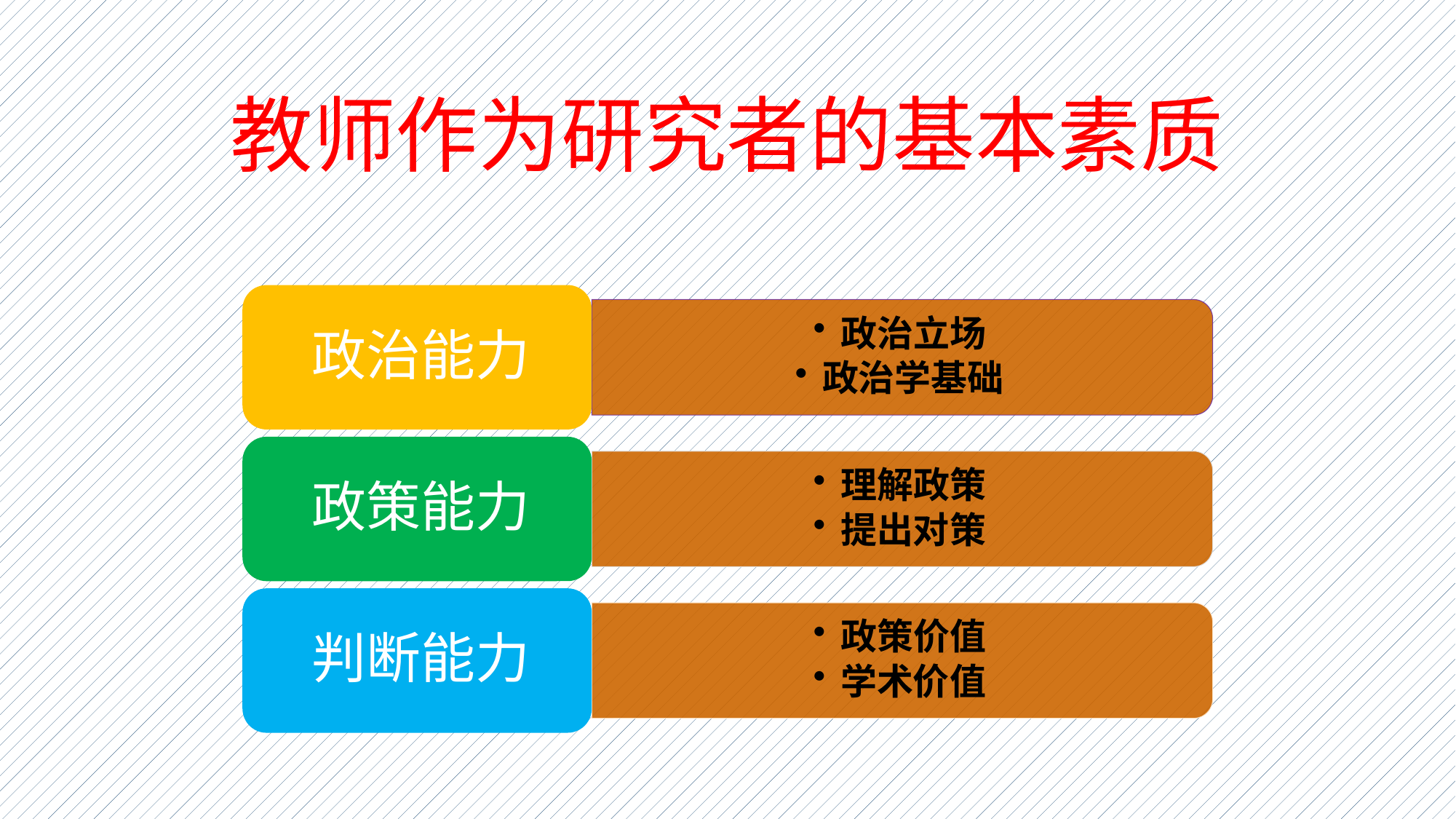

# 教师作为研究者的基本素质
政治立场
政治学基础
政治能力
理解政策
提出对策
政策能力
政策价值
学术价值
判断能力